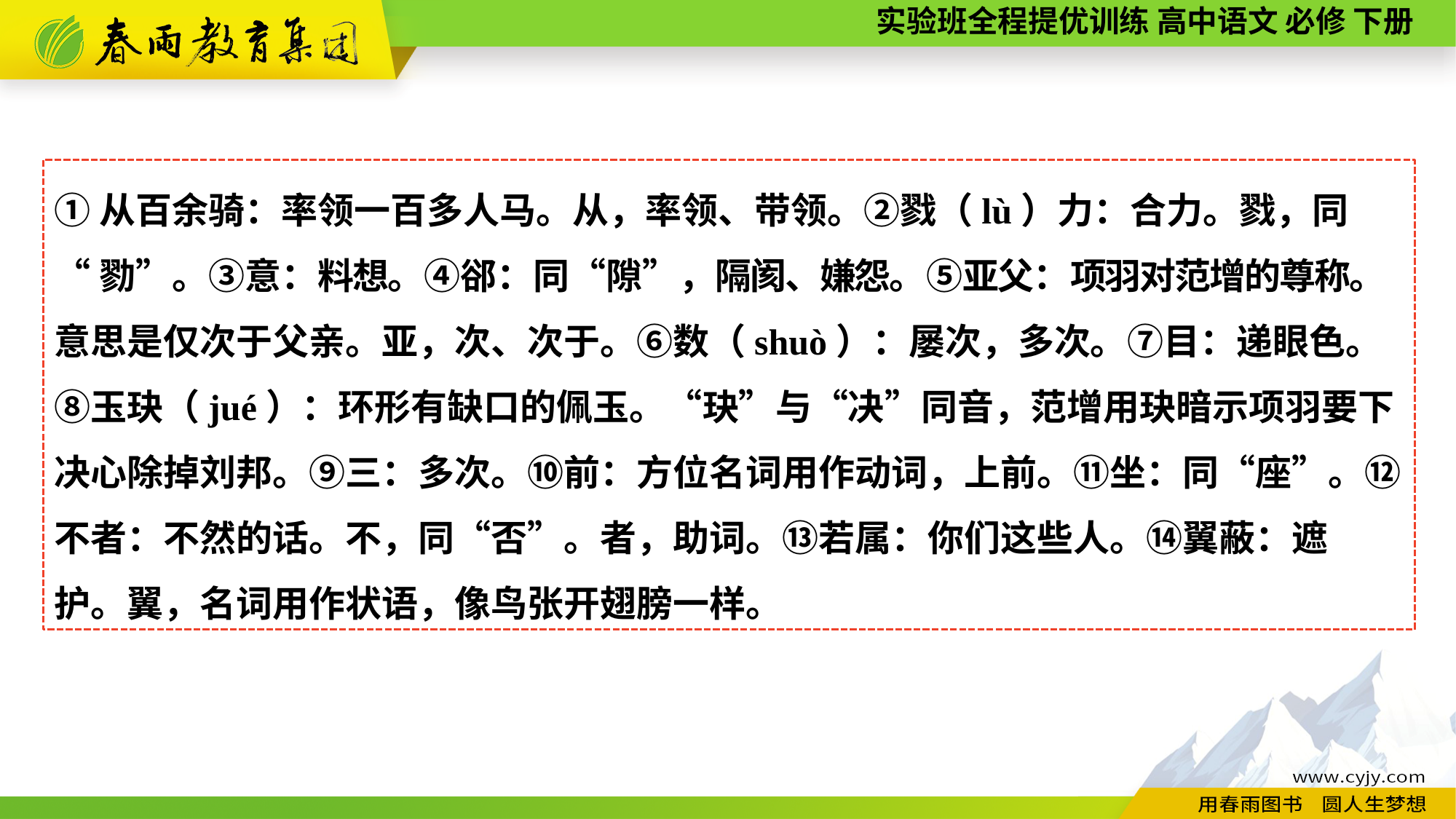

①从百余骑：率领一百多人马。从，率领、带领。②戮（lù）力：合力。戮，同
“勠”。③意：料想。④郤：同“隙”，隔阂、嫌怨。⑤亚父：项羽对范增的尊称。意思是仅次于父亲。亚，次、次于。⑥数（shuò）：屡次，多次。⑦目：递眼色。⑧玉玦（jué）：环形有缺口的佩玉。“玦”与“决”同音，范增用玦暗示项羽要下决心除掉刘邦。⑨三：多次。⑩前：方位名词用作动词，上前。⑪坐：同“座”。⑫不者：不然的话。不，同“否”。者，助词。⑬若属：你们这些人。⑭翼蔽：遮
护。翼，名词用作状语，像鸟张开翅膀一样。